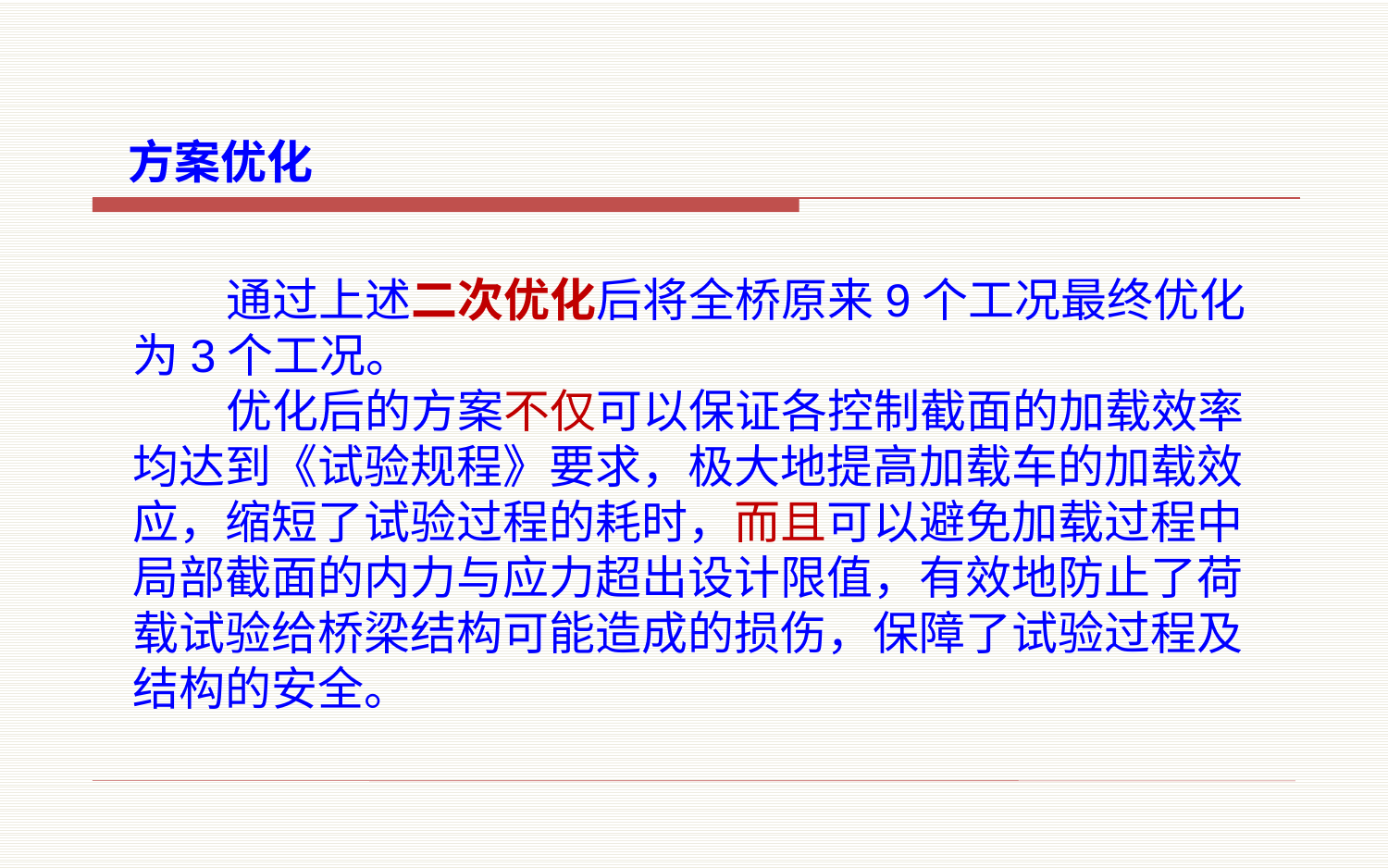

方案优化
通过上述二次优化后将全桥原来9个工况最终优化为3个工况。
优化后的方案不仅可以保证各控制截面的加载效率均达到《试验规程》要求，极大地提高加载车的加载效应，缩短了试验过程的耗时，而且可以避免加载过程中局部截面的内力与应力超出设计限值，有效地防止了荷载试验给桥梁结构可能造成的损伤，保障了试验过程及结构的安全。